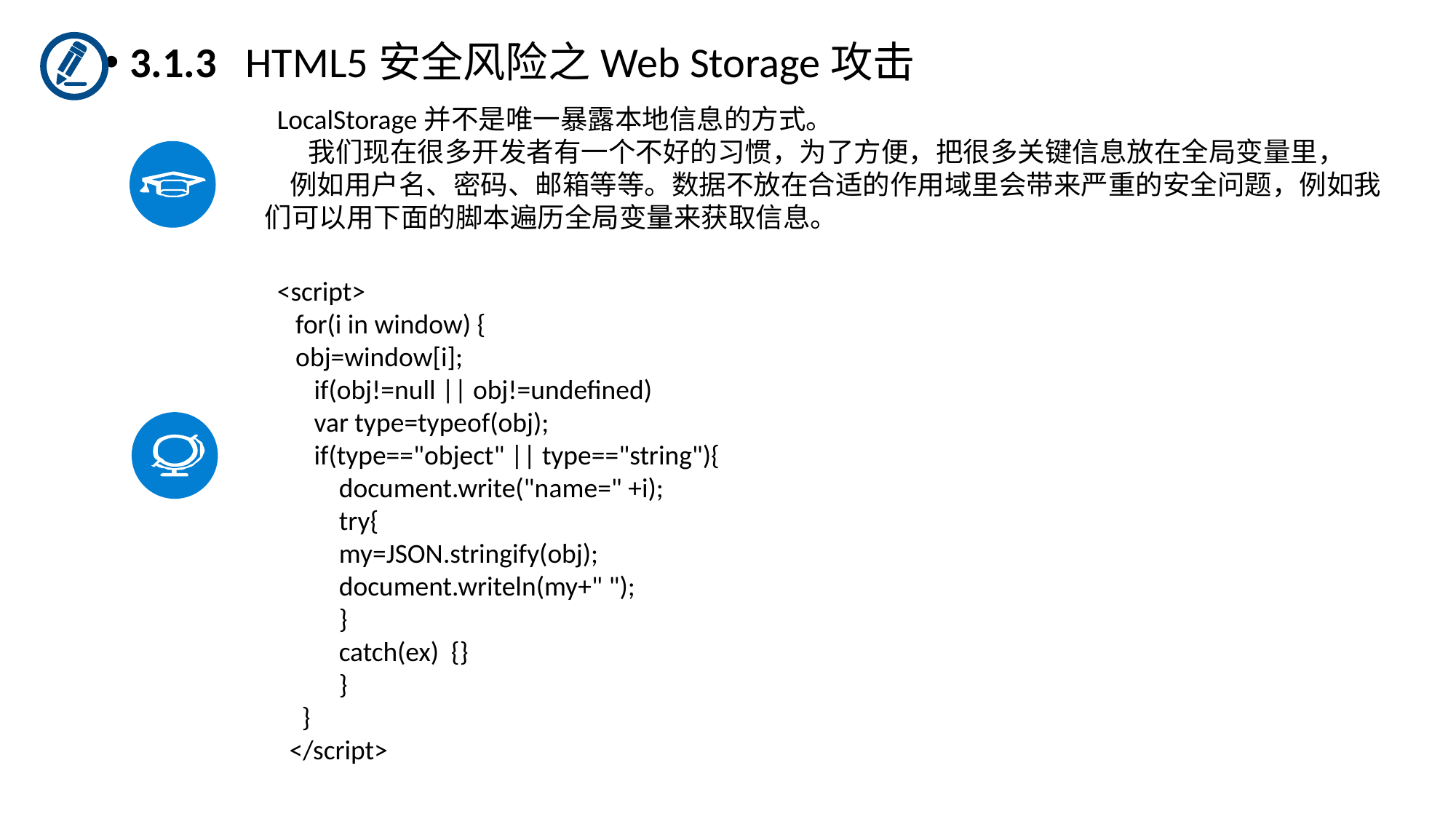

3.1.3   HTML5安全风险之Web Storage攻击

  LocalStorage并不是唯一暴露本地信息的方式。
      我们现在很多开发者有一个不好的习惯，为了方便，把很多关键信息放在全局变量里，
   例如用户名、密码、邮箱等等。数据不放在合适的作用域里会带来严重的安全问题，例如我们可以用下面的脚本遍历全局变量来获取信息。

  <script>
     for(i in window) {
     obj=window[i];
        if(obj!=null || obj!=undefined)
        var type=typeof(obj);
        if(type=="object" || type=="string"){
            document.write("name=" +i);
            try{
            my=JSON.stringify(obj);
            document.writeln(my+" ");
            }
            catch(ex)  {}
            }
      }
    </script>